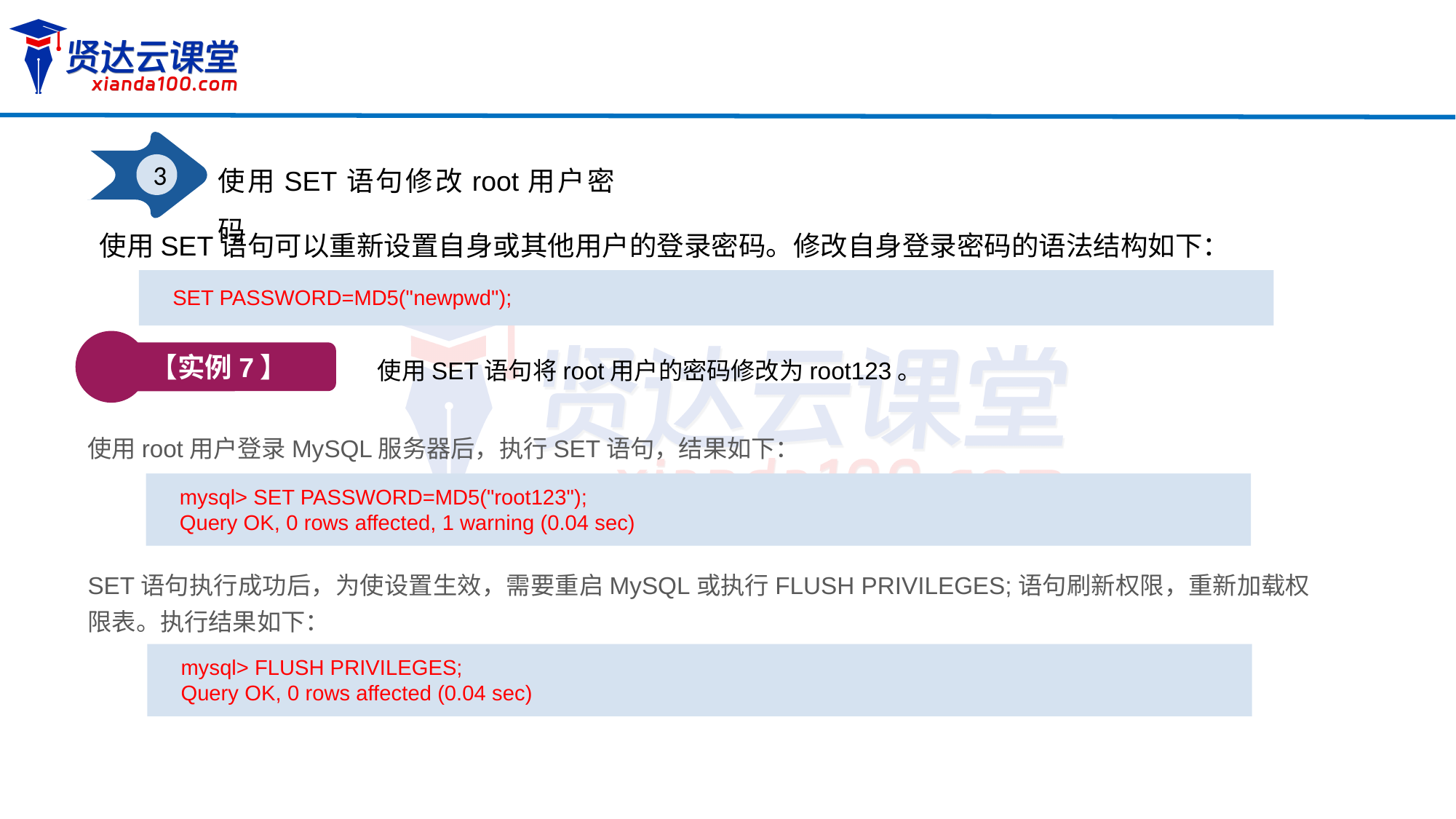

3
使用SET语句修改root用户密码
使用SET语句可以重新设置自身或其他用户的登录密码。修改自身登录密码的语法结构如下：

SET PASSWORD=MD5("newpwd");

【实例7】
使用SET语句将root用户的密码修改为root123。
使用root用户登录MySQL服务器后，执行SET语句，结果如下：

mysql> SET PASSWORD=MD5("root123");
Query OK, 0 rows affected, 1 warning (0.04 sec)
SET语句执行成功后，为使设置生效，需要重启MySQL或执行FLUSH PRIVILEGES;语句刷新权限，重新加载权限表。执行结果如下：

mysql> FLUSH PRIVILEGES;
Query OK, 0 rows affected (0.04 sec)